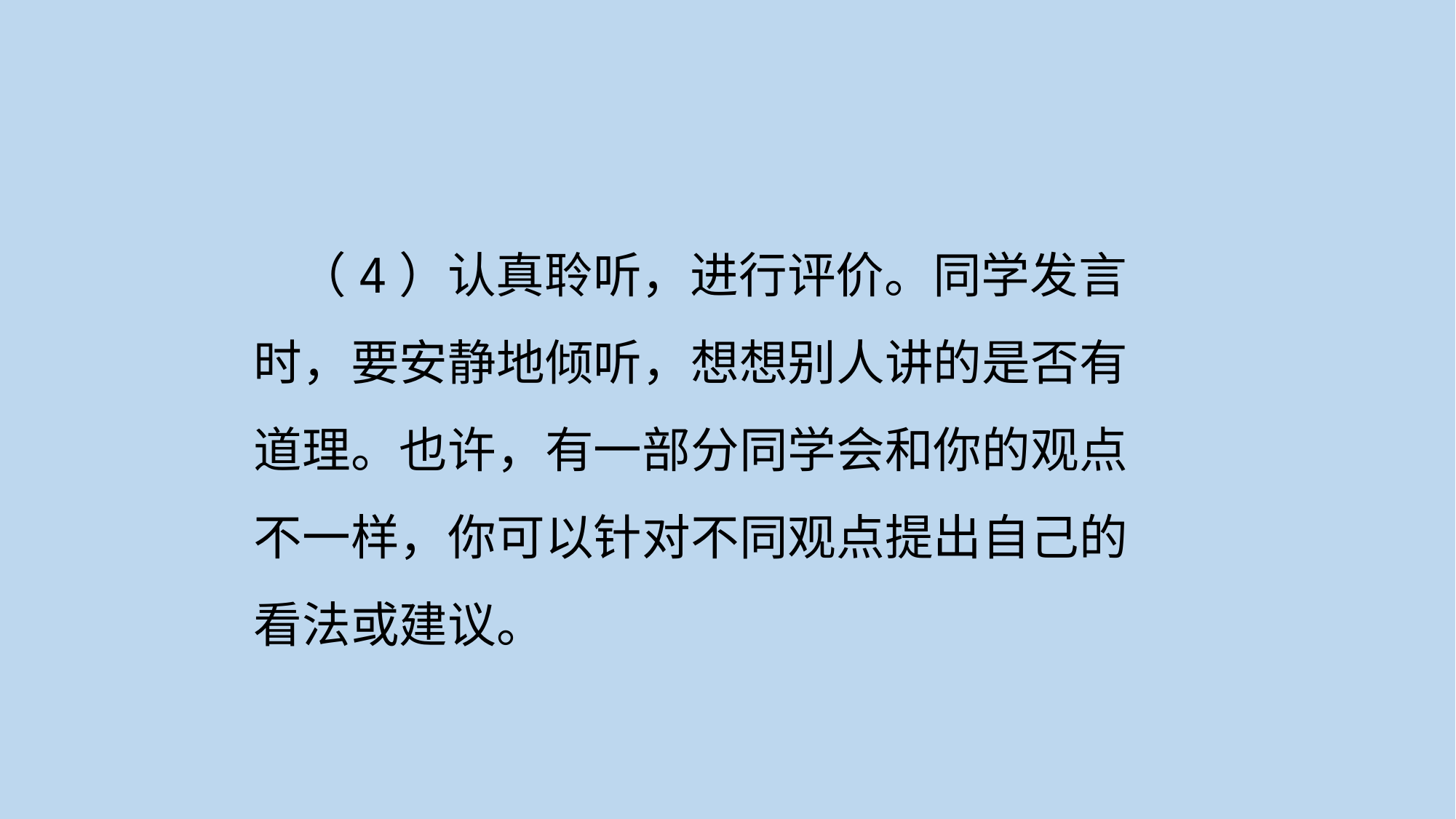

（4）认真聆听，进行评价。同学发言时，要安静地倾听，想想别人讲的是否有道理。也许，有一部分同学会和你的观点不一样，你可以针对不同观点提出自己的看法或建议。